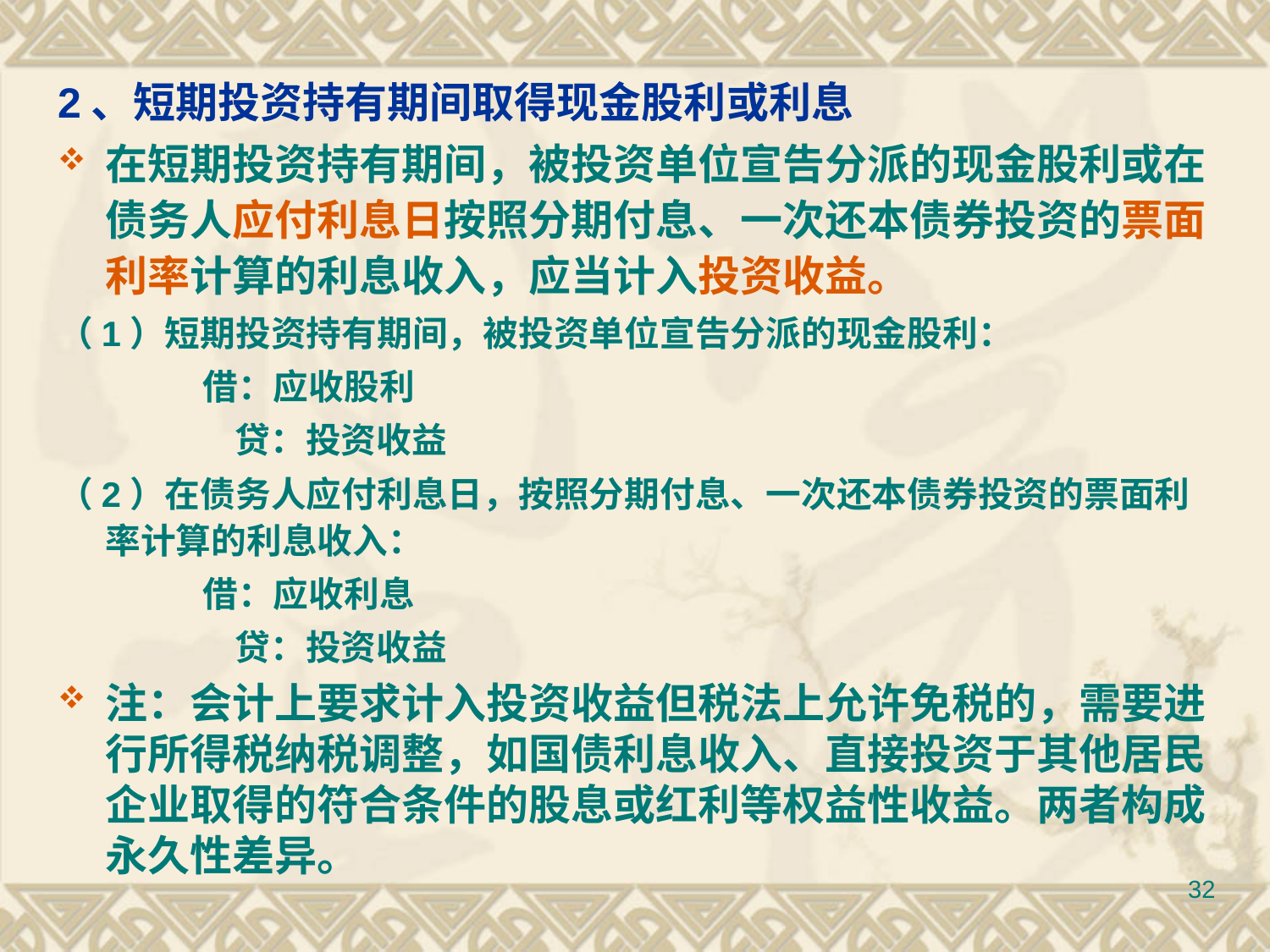

# 2、短期投资持有期间取得现金股利或利息
在短期投资持有期间，被投资单位宣告分派的现金股利或在债务人应付利息日按照分期付息、一次还本债券投资的票面利率计算的利息收入，应当计入投资收益。
（1）短期投资持有期间，被投资单位宣告分派的现金股利：
                 借：应收股利
                     贷：投资收益
（2）在债务人应付利息日，按照分期付息、一次还本债券投资的票面利率计算的利息收入：
                 借：应收利息
                     贷：投资收益
注：会计上要求计入投资收益但税法上允许免税的，需要进行所得税纳税调整，如国债利息收入、直接投资于其他居民企业取得的符合条件的股息或红利等权益性收益。两者构成永久性差异。
32